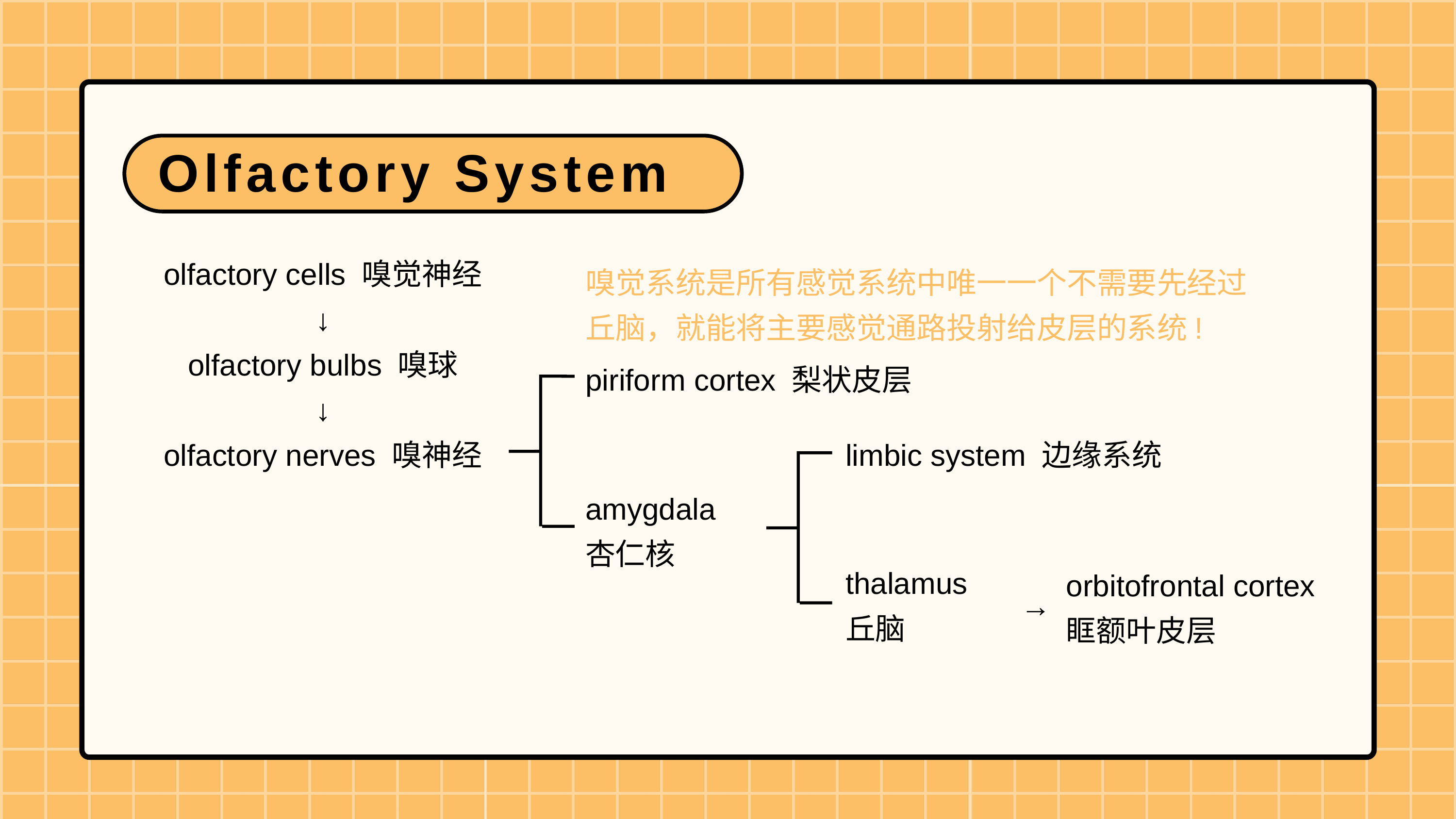

Olfactory System
olfactory cells 嗅觉神经
↓
olfactory bulbs 嗅球
↓
olfactory nerves 嗅神经
嗅觉系统是所有感觉系统中唯一一个不需要先经过丘脑，就能将主要感觉通路投射给皮层的系统!
piriform cortex 梨状皮层

limbic system 边缘系统

amygdala
杏仁核

thalamus
丘脑
orbitofrontal cortex
眶额叶皮层
→